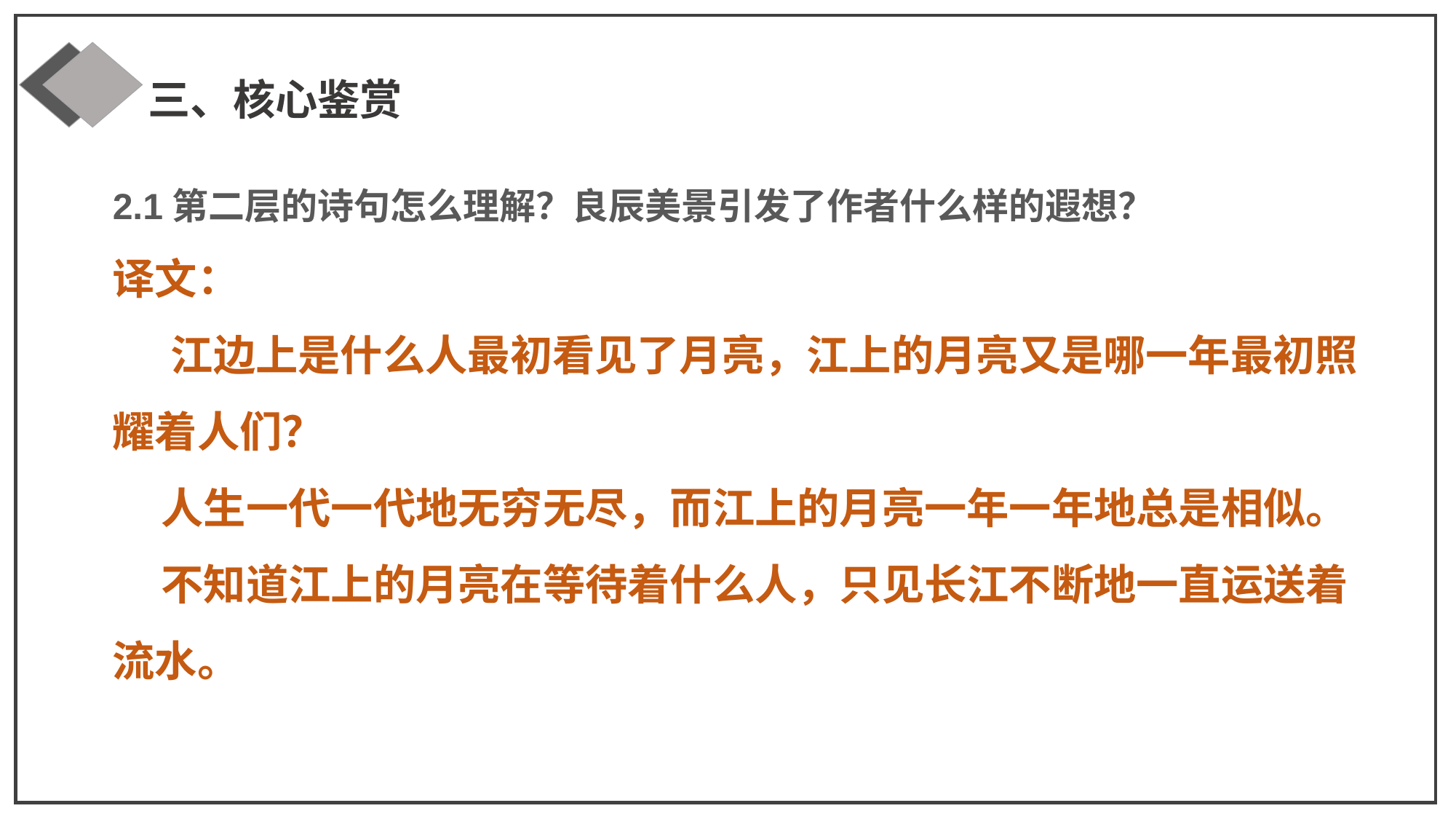

三、核心鉴赏
2.1第二层的诗句怎么理解？良辰美景引发了作者什么样的遐想？
译文：
     江边上是什么人最初看见了月亮，江上的月亮又是哪一年最初照耀着人们？
    人生一代一代地无穷无尽，而江上的月亮一年一年地总是相似。
    不知道江上的月亮在等待着什么人，只见长江不断地一直运送着流水。